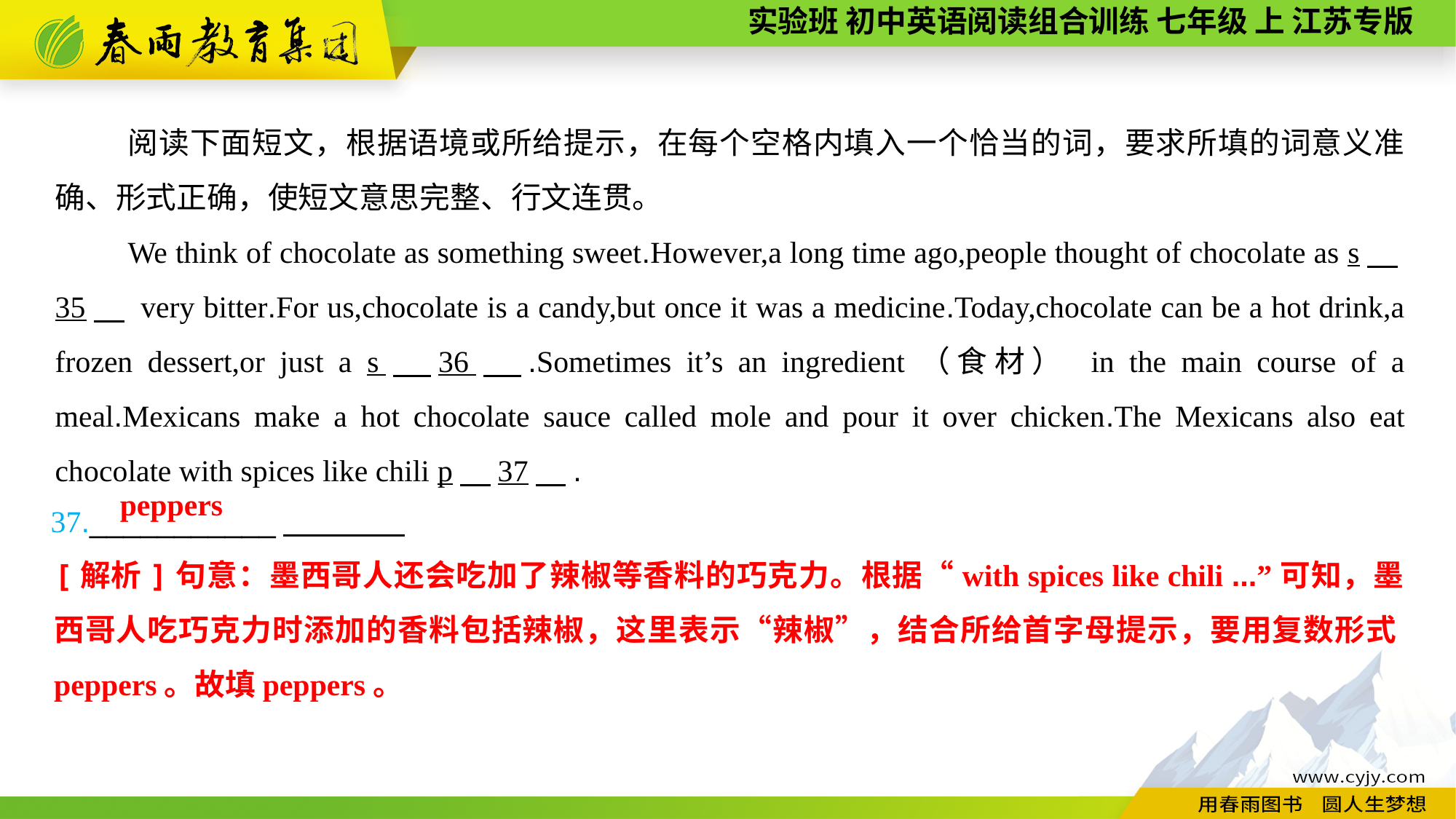

阅读下面短文，根据语境或所给提示，在每个空格内填入一个恰当的词，要求所填的词意义准确、形式正确，使短文意思完整、行文连贯。
We think of chocolate as something sweet.However,a long time ago,people thought of chocolate as s　35　 very bitter.For us,chocolate is a candy,but once it was a medicine.Today,chocolate can be a hot drink,a frozen dessert,or just a s　36　.Sometimes it’s an ingredient（食材） in the main course of a meal.Mexicans make a hot chocolate sauce called mole and pour it over chicken.The Mexicans also eat chocolate with spices like chili p　37　.
37.___________
peppers
[解析]句意：墨西哥人还会吃加了辣椒等香料的巧克力。根据“with spices like chili ...”可知，墨西哥人吃巧克力时添加的香料包括辣椒，这里表示“辣椒”，结合所给首字母提示，要用复数形式peppers。故填peppers。